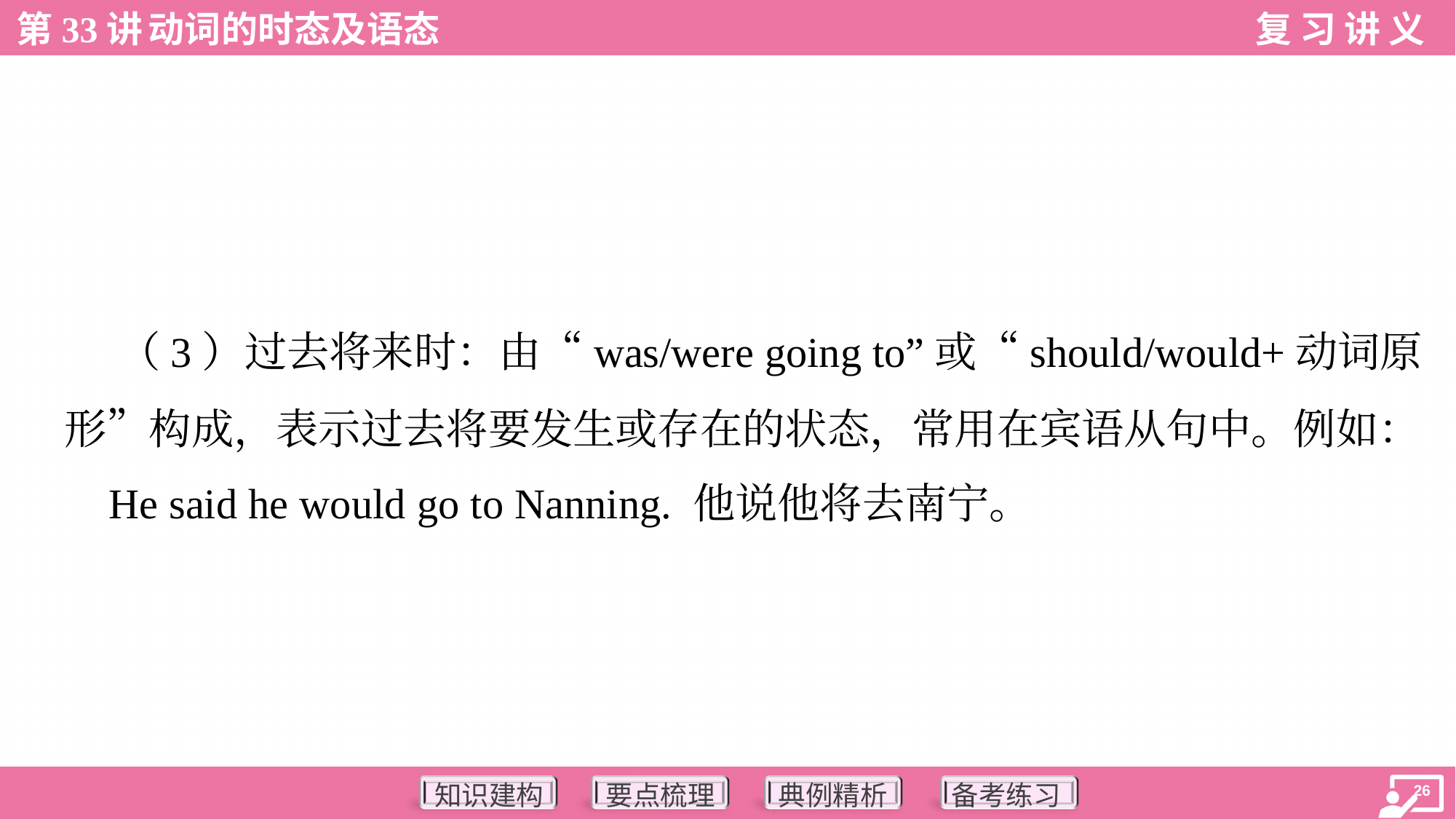

（3）过去将来时：由“was/were going to”或“should/would+动词原
形”构成，表示过去将要发生或存在的状态，常用在宾语从句中。例如：
    He said he would go to Nanning. 他说他将去南宁。